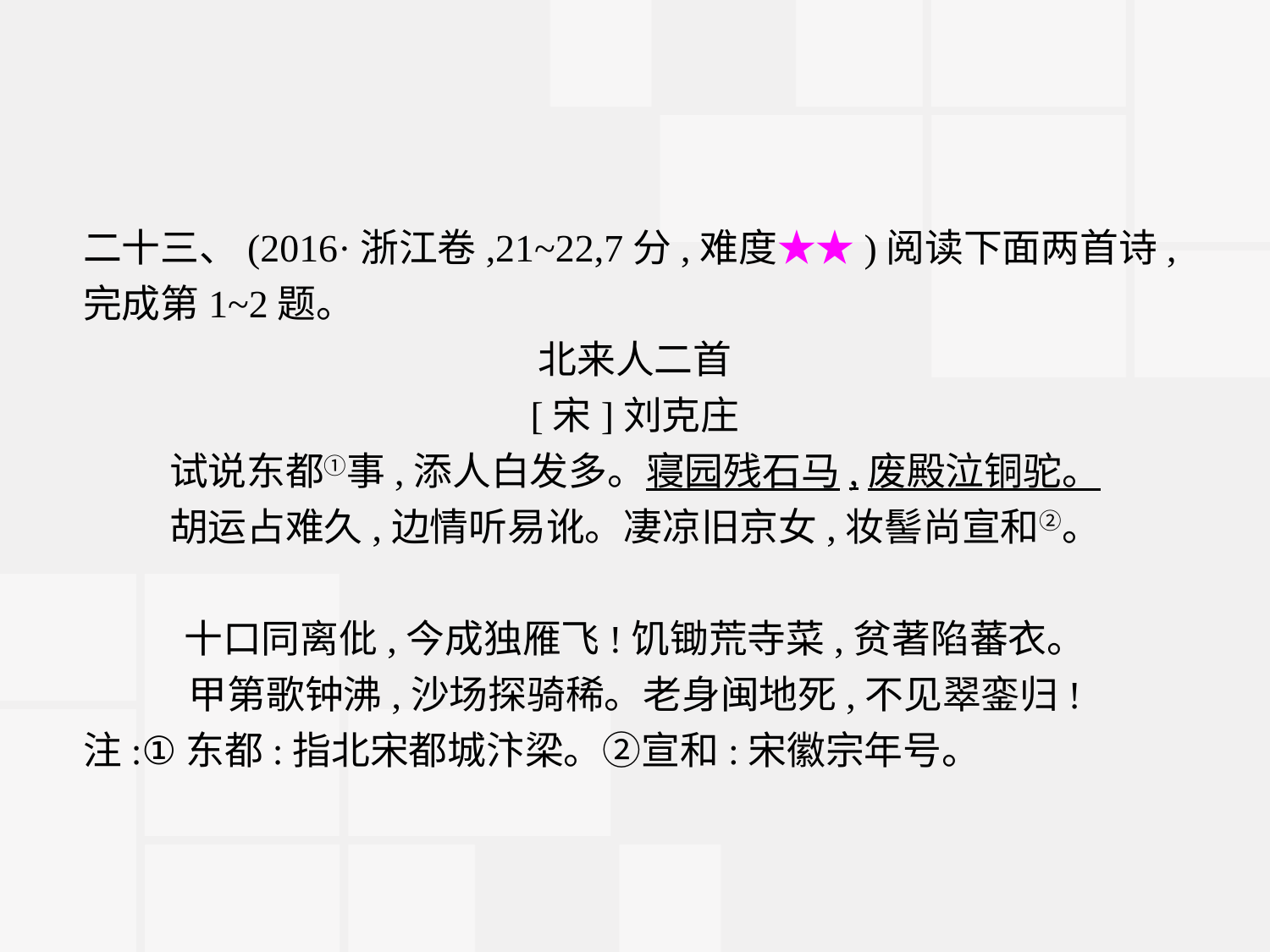

二十三、(2016·浙江卷,21~22,7分,难度★★)阅读下面两首诗,完成第1~2题。
北来人二首
[宋]刘克庄
试说东都①事,添人白发多。寝园残石马,废殿泣铜驼。
胡运占难久,边情听易讹。凄凉旧京女,妆髻尚宣和②。

十口同离仳,今成独雁飞!饥锄荒寺菜,贫著陷蕃衣。
甲第歌钟沸,沙场探骑稀。老身闽地死,不见翠銮归!
注:①东都:指北宋都城汴梁。②宣和:宋徽宗年号。